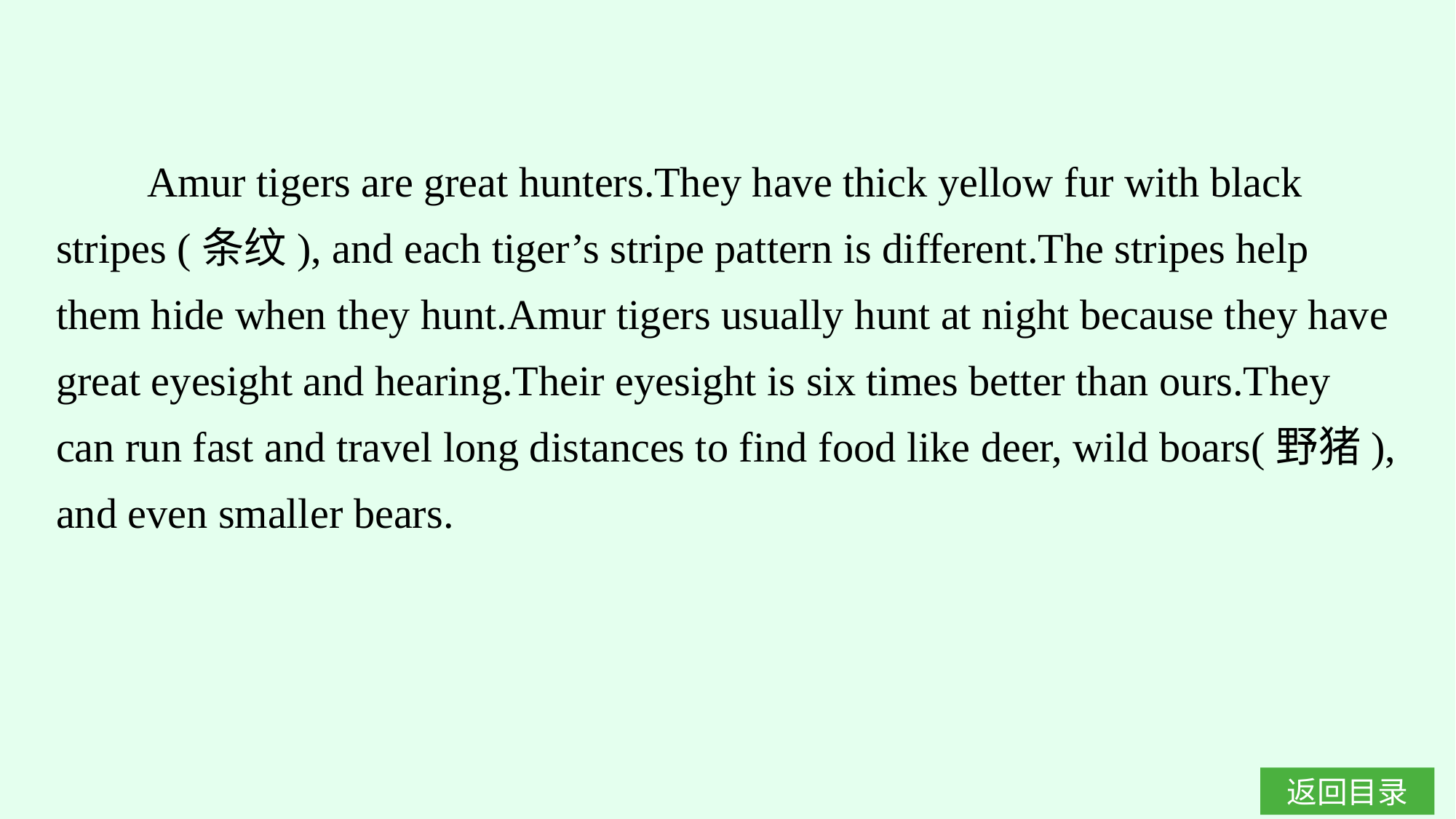

Amur tigers are great hunters.They have thick yellow fur with black stripes (条纹), and each tiger’s stripe pattern is different.The stripes help them hide when they hunt.Amur tigers usually hunt at night because they have great eyesight and hearing.Their eyesight is six times better than ours.They can run fast and travel long distances to find food like deer, wild boars(野猪), and even smaller bears.